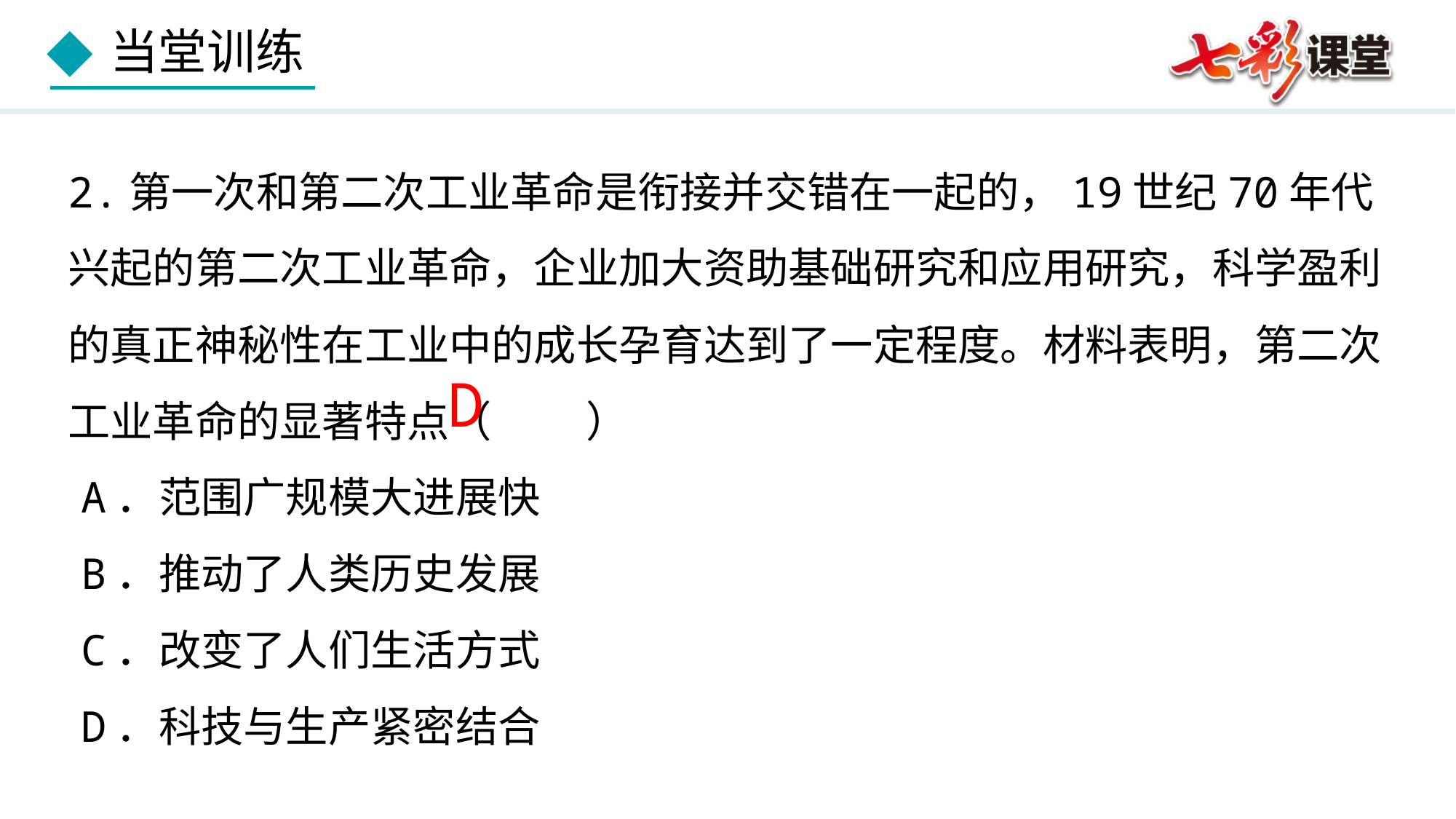

2.第一次和第二次工业革命是衔接并交错在一起的，19世纪70年代兴起的第二次工业革命，企业加大资助基础研究和应用研究，科学盈利的真正神秘性在工业中的成长孕育达到了一定程度。材料表明，第二次工业革命的显著特点（　 　）
A．范围广规模大进展快
B．推动了人类历史发展
C．改变了人们生活方式
D．科技与生产紧密结合
D